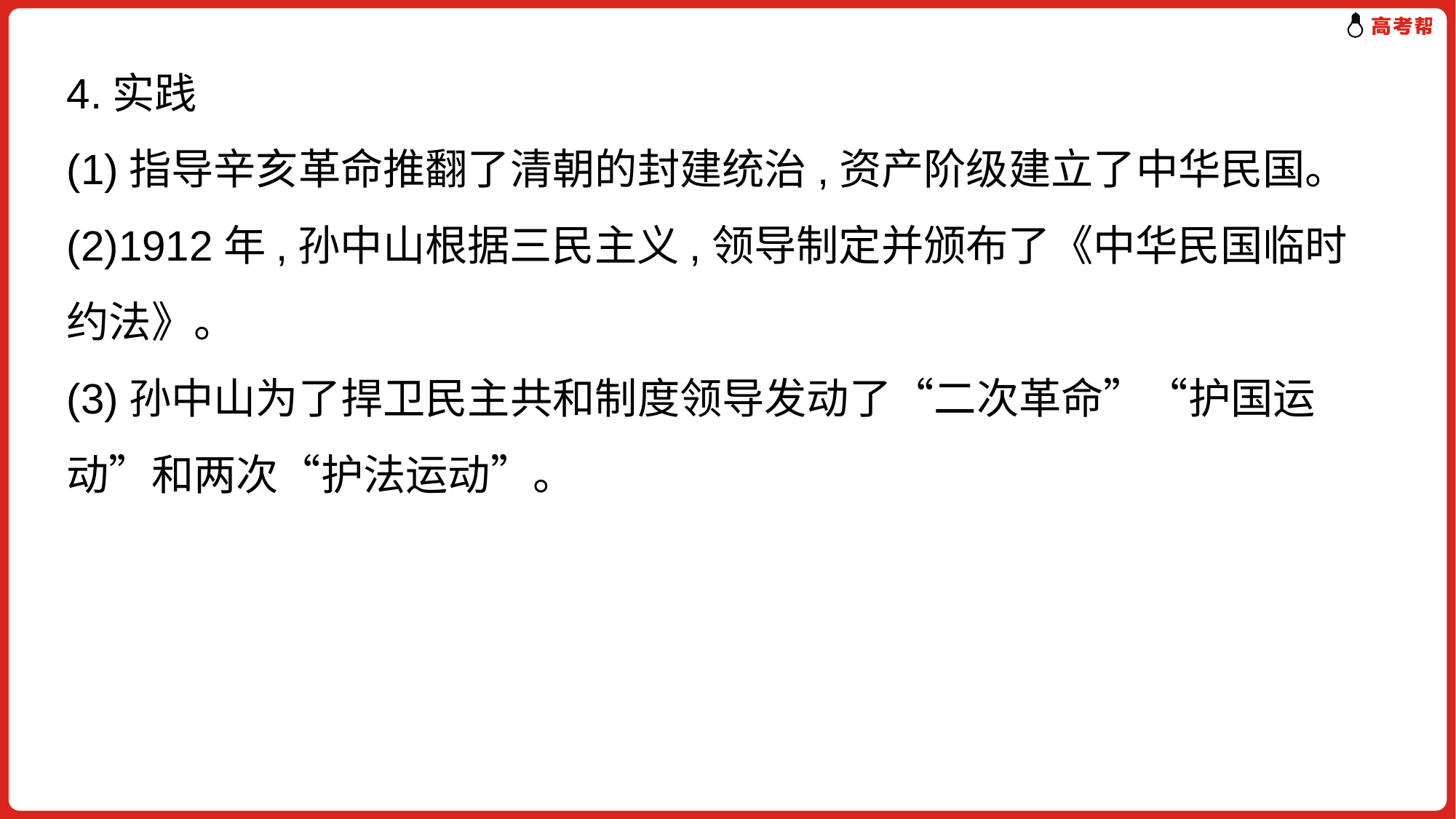

4.实践
(1)指导辛亥革命推翻了清朝的封建统治,资产阶级建立了中华民国。
(2)1912年,孙中山根据三民主义,领导制定并颁布了《中华民国临时约法》。
(3)孙中山为了捍卫民主共和制度领导发动了“二次革命”“护国运动”和两次“护法运动”。